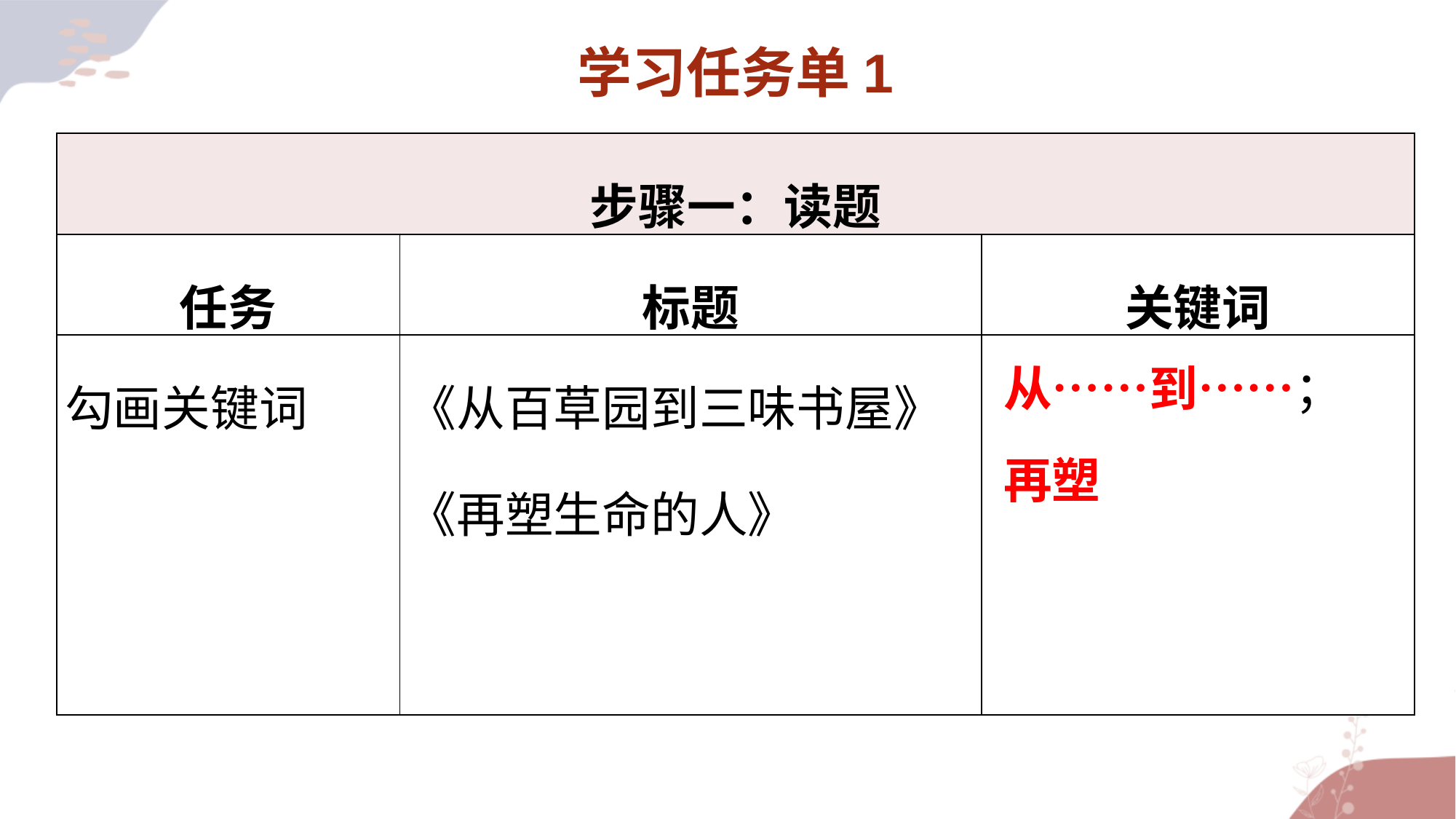

学习任务单1
| 步骤一：读题 |  |  |
| --- | --- | --- |
| 任务 | 标题 | 关键词 |
| 勾画关键词 | 《从百草园到三味书屋》 《再塑生命的人》 |  |
从……到……；
再塑